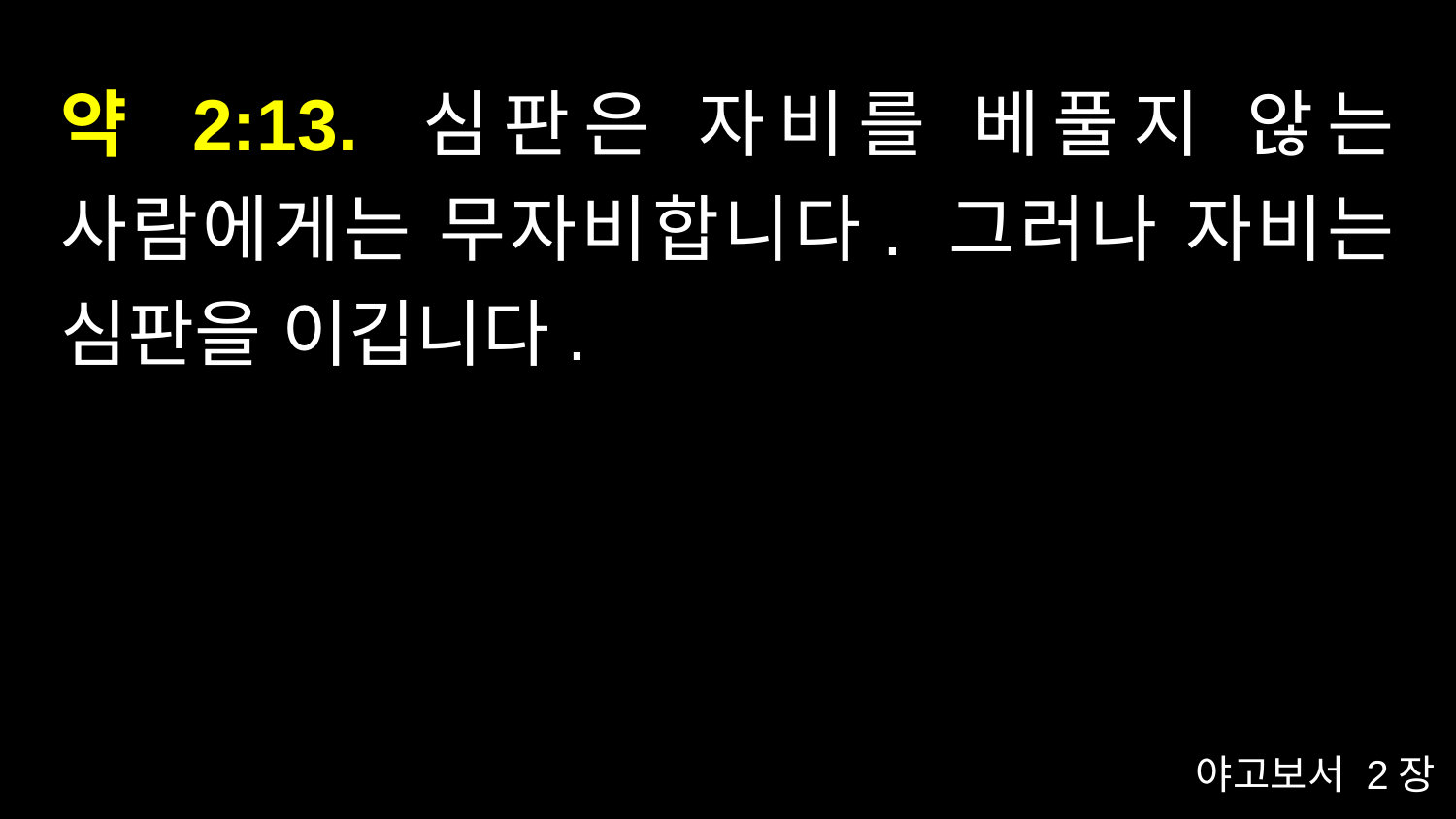

# 약 2:13. 심판은 자비를 베풀지 않는 사람에게는 무자비합니다. 그러나 자비는 심판을 이깁니다.
야고보서 2장